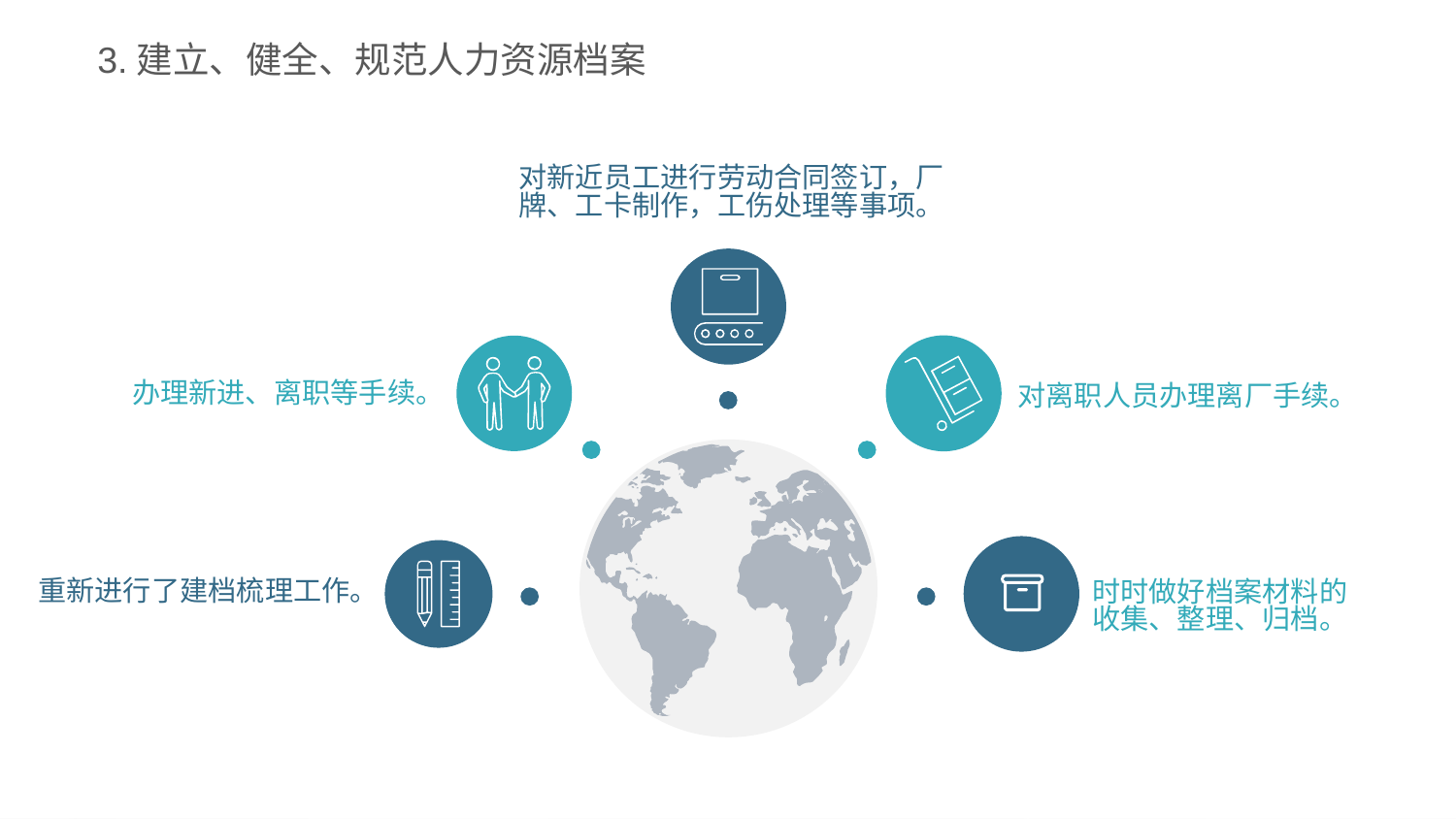

3.建立、健全、规范人力资源档案
对新近员工进行劳动合同签订，厂牌、工卡制作，工伤处理等事项。

办理新进、离职等手续。

对离职人员办理离厂手续。

时时做好档案材料的收集、整理、归档。

重新进行了建档梳理工作。